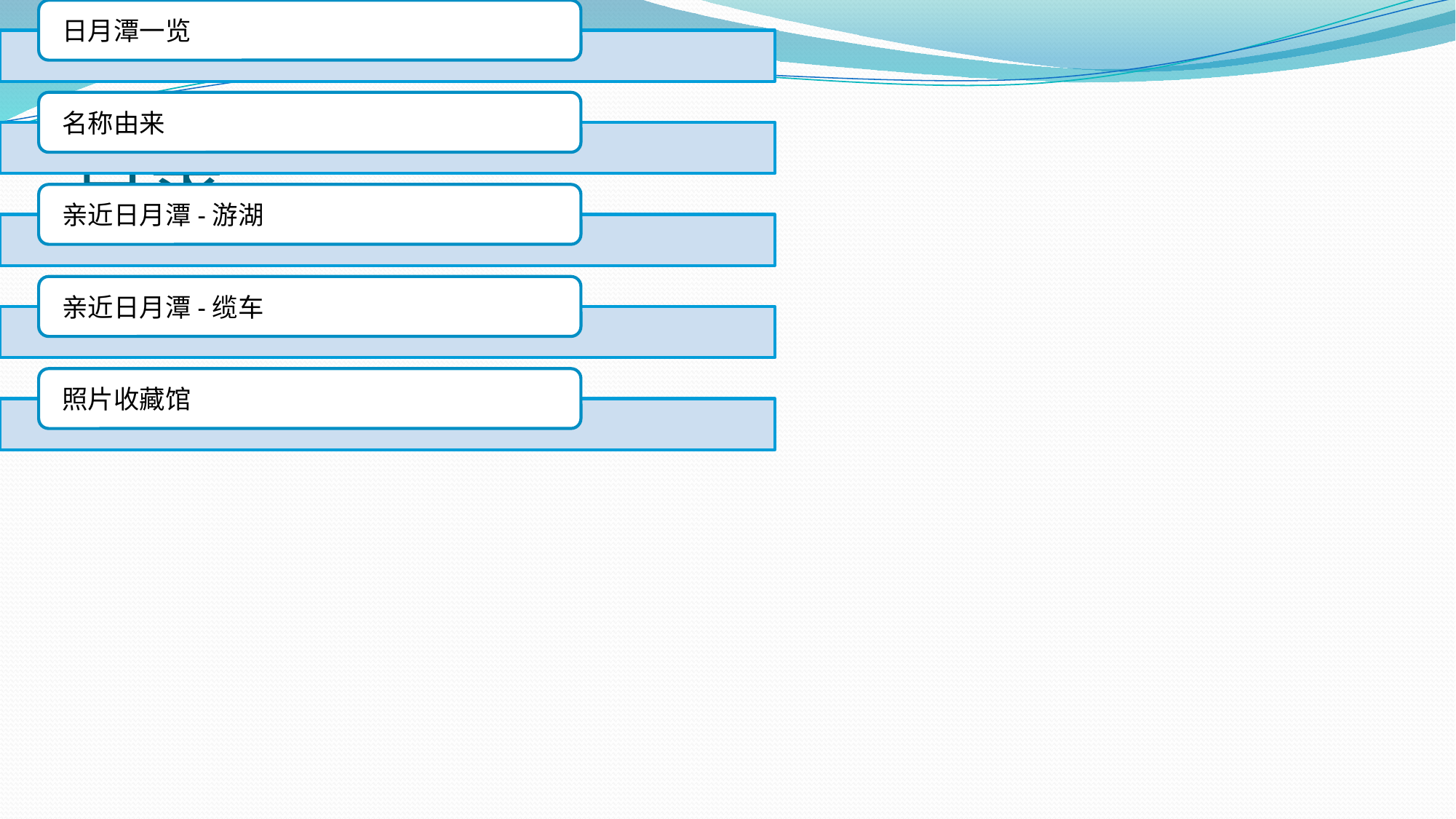

# 目录

日月潭一览

名称由来

亲近日月潭-游湖

亲近日月潭-缆车

照片收藏馆
2